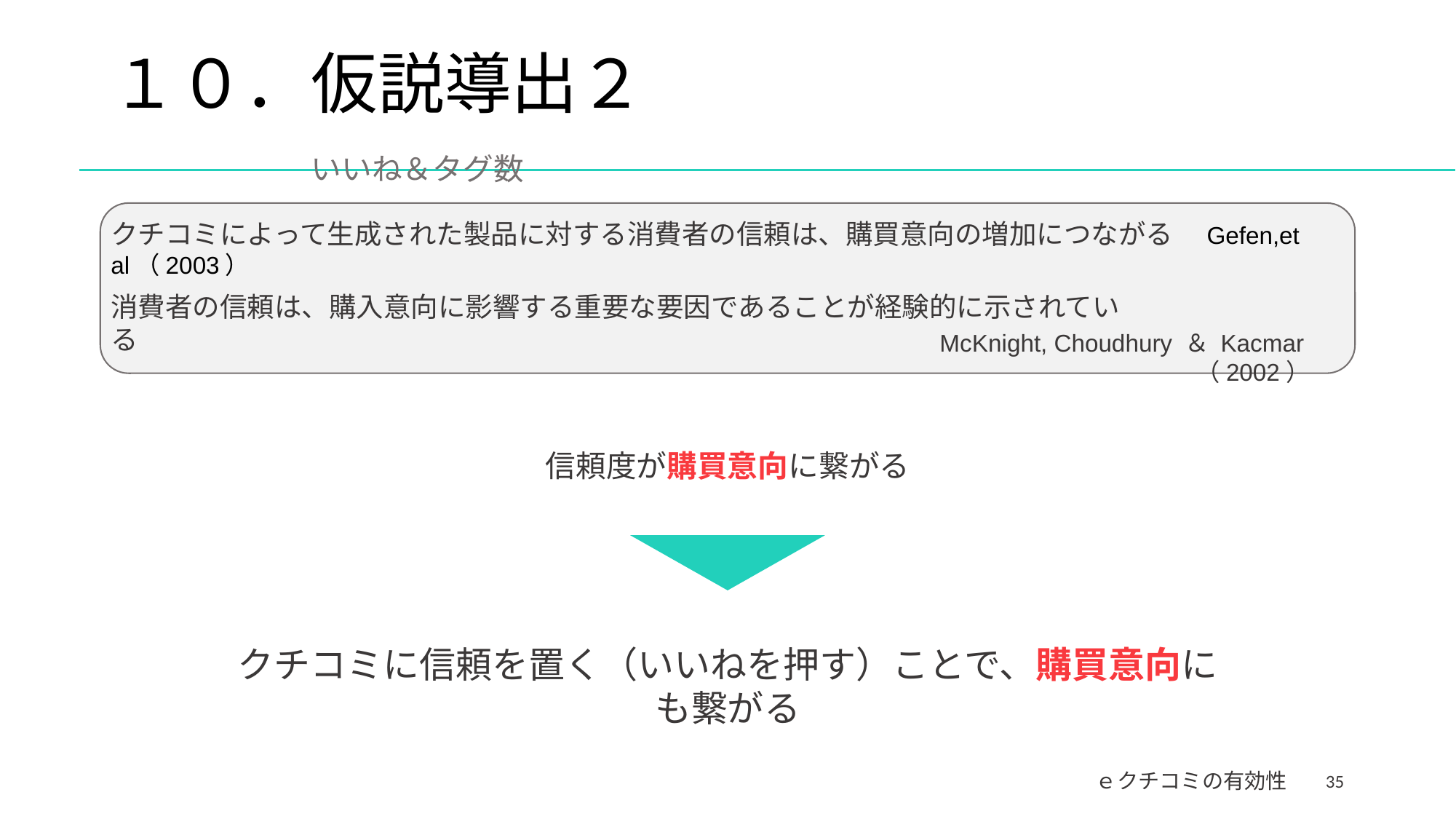

# １０．仮説導出２　　　　　　　　　　　　　いいね＆タグ数

クチコミによって生成された製品に対する消費者の信頼は、購買意向の増加につながる　Gefen,et al（2003）
消費者の信頼は、購入意向に影響する重要な要因であることが経験的に示されている
McKnight, Choudhury ＆ Kacmar（2002）
信頼度が購買意向に繋がる

クチコミに信頼を置く（いいねを押す）ことで、購買意向にも繋がる
35
ｅクチコミの有効性